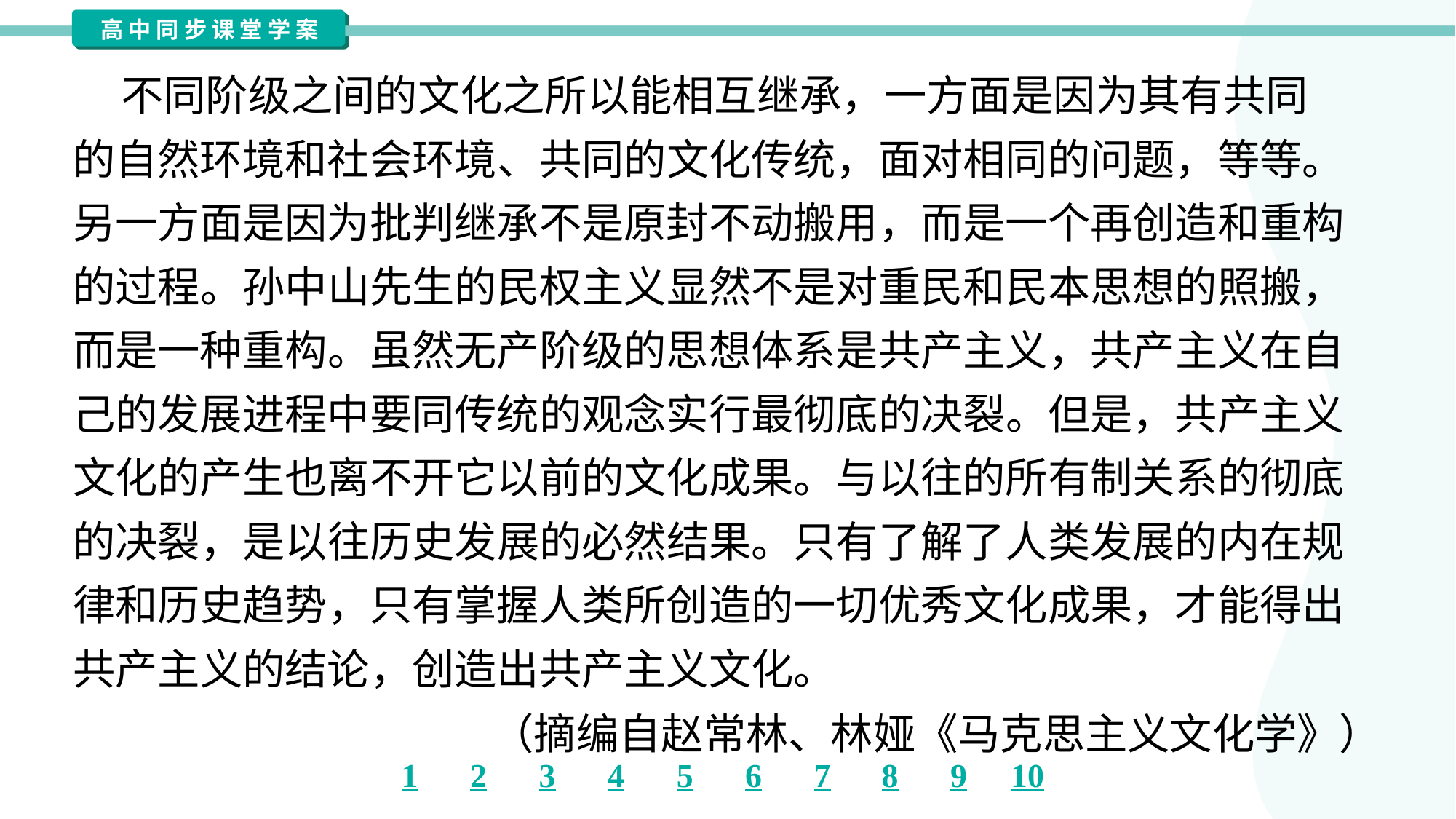

不同阶级之间的文化之所以能相互继承，一方面是因为其有共同
的自然环境和社会环境、共同的文化传统，面对相同的问题，等等。
另一方面是因为批判继承不是原封不动搬用，而是一个再创造和重构
的过程。孙中山先生的民权主义显然不是对重民和民本思想的照搬，
而是一种重构。虽然无产阶级的思想体系是共产主义，共产主义在自
己的发展进程中要同传统的观念实行最彻底的决裂。但是，共产主义
文化的产生也离不开它以前的文化成果。与以往的所有制关系的彻底
的决裂，是以往历史发展的必然结果。只有了解了人类发展的内在规
律和历史趋势，只有掌握人类所创造的一切优秀文化成果，才能得出
共产主义的结论，创造出共产主义文化。
（摘编自赵常林、林娅《马克思主义文化学》）